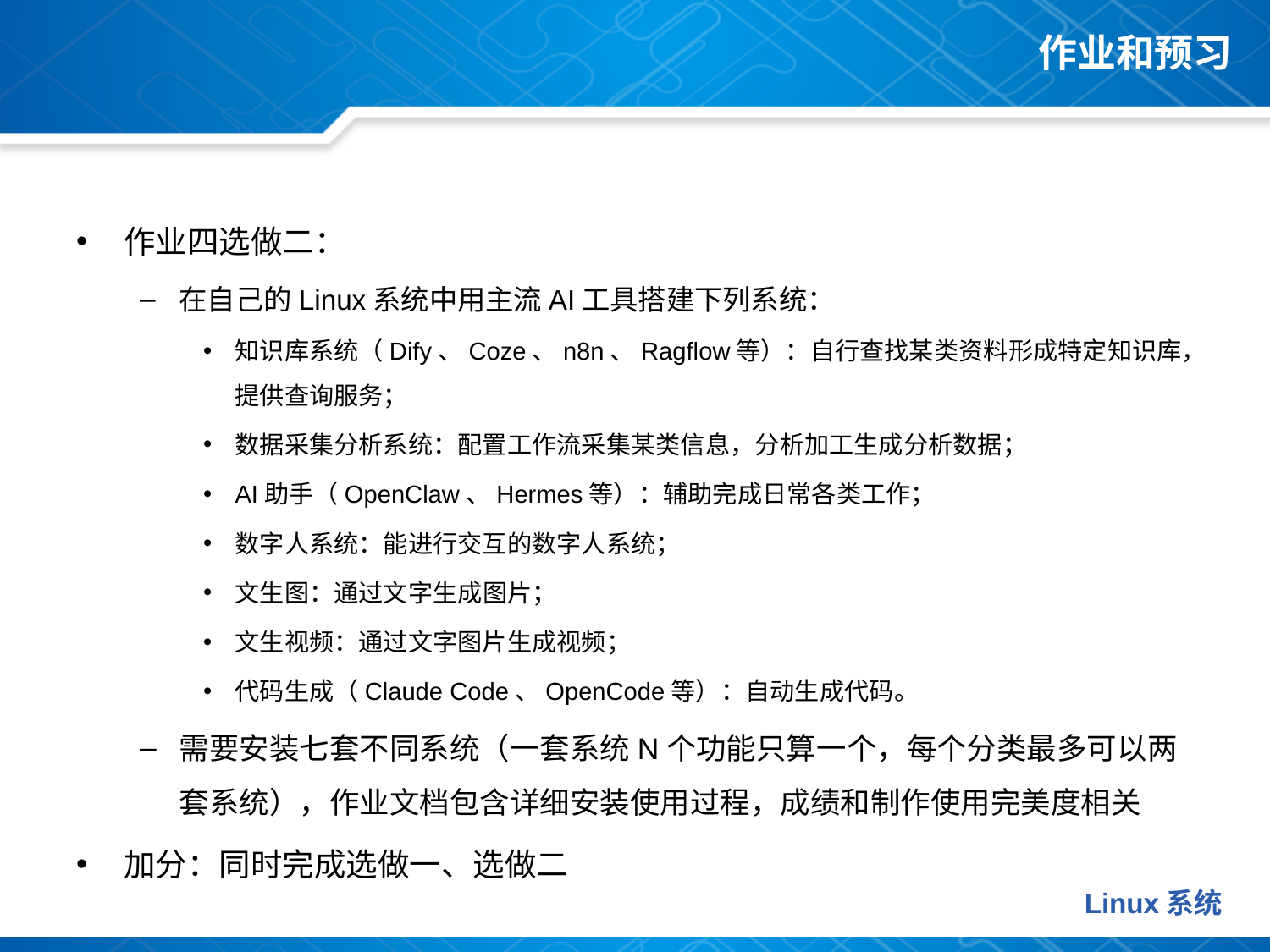

# 作业和预习
作业四选做二：
在自己的Linux系统中用主流AI工具搭建下列系统：
知识库系统（Dify、Coze、n8n、Ragflow等）：自行查找某类资料形成特定知识库，提供查询服务；
数据采集分析系统：配置工作流采集某类信息，分析加工生成分析数据；
AI助手（OpenClaw、Hermes等）：辅助完成日常各类工作；
数字人系统：能进行交互的数字人系统；
文生图：通过文字生成图片；
文生视频：通过文字图片生成视频；
代码生成（Claude Code、OpenCode等）：自动生成代码。
需要安装七套不同系统（一套系统N个功能只算一个，每个分类最多可以两套系统），作业文档包含详细安装使用过程，成绩和制作使用完美度相关
加分：同时完成选做一、选做二